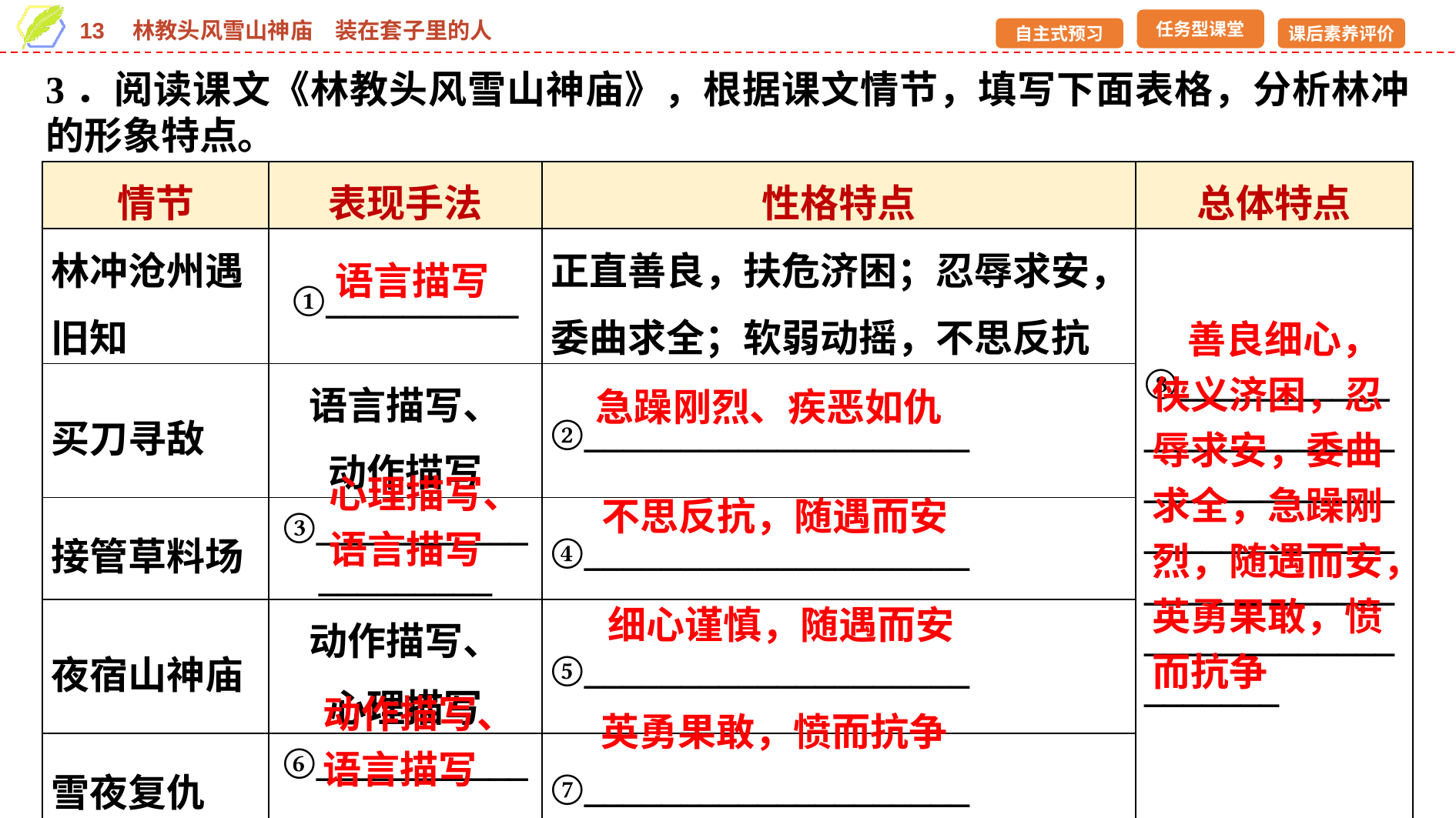

3．阅读课文《林教头风雪山神庙》，根据课文情节，填写下面表格，分析林冲的形象特点。
| 情节 | 表现手法 | 性格特点 | 总体特点 |
| --- | --- | --- | --- |
| 林冲沧州遇旧知 | ①\_\_\_\_\_\_\_\_\_\_ | 正直善良，扶危济困；忍辱求安，委曲求全；软弱动摇，不思反抗 | ⑧\_\_\_\_\_\_\_\_\_\_\_\_\_\_\_\_\_\_\_\_\_\_\_\_\_\_\_\_\_\_\_\_\_\_\_\_\_\_\_\_\_\_\_\_\_\_\_\_\_\_\_\_\_\_\_\_\_\_\_\_\_\_\_\_\_\_\_\_\_\_\_\_\_\_\_\_\_\_\_\_\_\_\_ |
| 买刀寻敌 | 语言描写、 动作描写 | ②\_\_\_\_\_\_\_\_\_\_\_\_\_\_\_\_\_\_\_\_ |  |
| 接管草料场 | ③\_\_\_\_\_\_\_\_\_\_\_\_\_\_\_\_\_\_\_\_ | ④\_\_\_\_\_\_\_\_\_\_\_\_\_\_\_\_\_\_\_\_ |  |
| 夜宿山神庙 | 动作描写、 心理描写 | ⑤\_\_\_\_\_\_\_\_\_\_\_\_\_\_\_\_\_\_\_\_ |  |
| 雪夜复仇 | ⑥\_\_\_\_\_\_\_\_\_\_\_\_\_\_\_\_\_\_\_\_\_\_ | ⑦\_\_\_\_\_\_\_\_\_\_\_\_\_\_\_\_\_\_\_\_ |  |
语言描写
   善良细心，
侠义济困，忍
辱求安，委曲
求全，急躁刚
烈，随遇而安，英勇果敢，愤
而抗争
急躁刚烈、疾恶如仇
心理描写、语言描写
不思反抗，随遇而安
细心谨慎，随遇而安
动作描写、语言描写
英勇果敢，愤而抗争